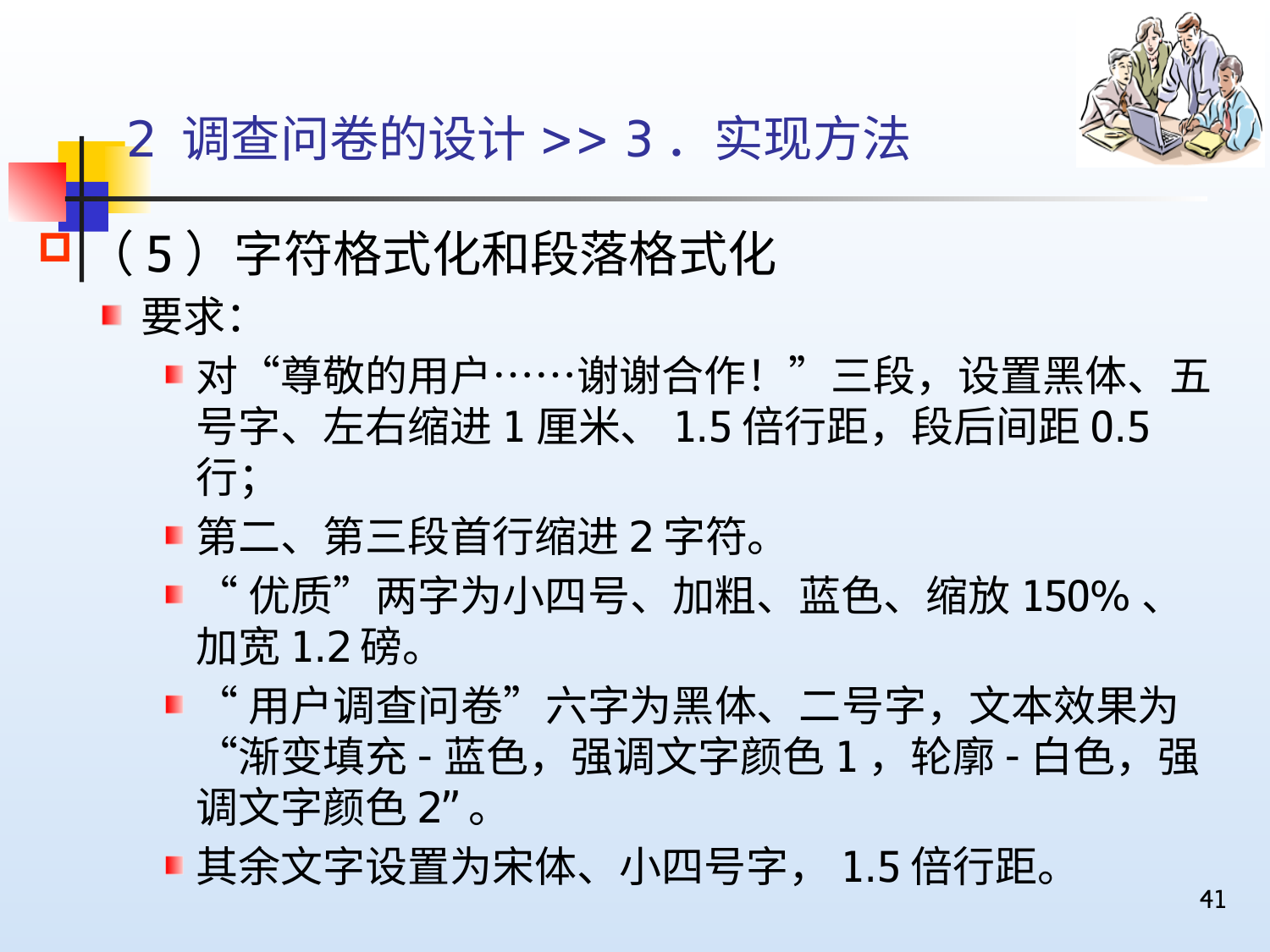

# 2 调查问卷的设计>> 3．实现方法
（5）字符格式化和段落格式化
要求：
对“尊敬的用户……谢谢合作！”三段，设置黑体、五号字、左右缩进1厘米、1.5倍行距，段后间距0.5行；
第二、第三段首行缩进2字符。
“优质”两字为小四号、加粗、蓝色、缩放150%、加宽1.2磅。
“用户调查问卷”六字为黑体、二号字，文本效果为“渐变填充-蓝色，强调文字颜色1，轮廓-白色，强调文字颜色2”。
其余文字设置为宋体、小四号字，1.5倍行距。
41